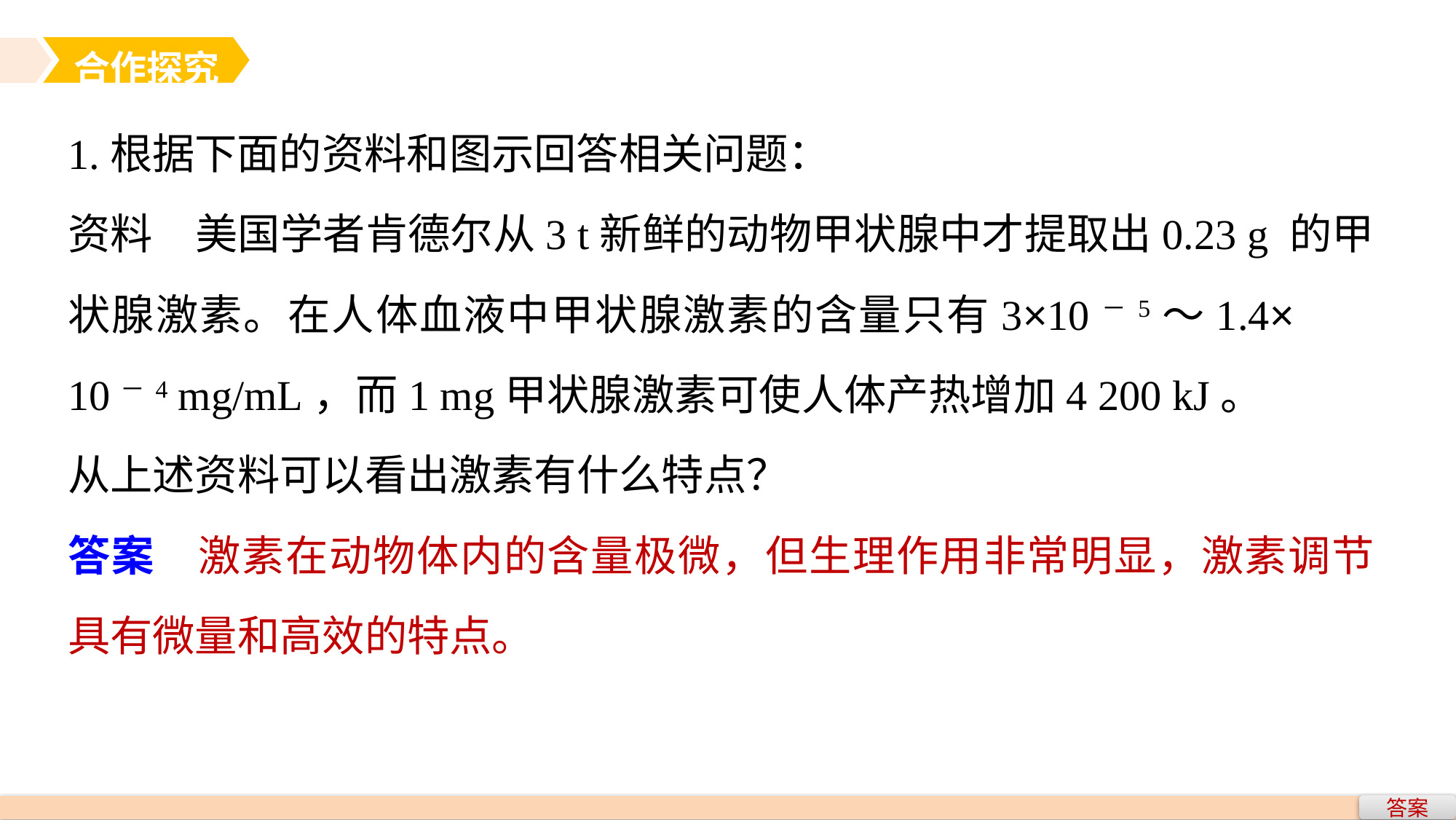

合作探究

1.根据下面的资料和图示回答相关问题：
资料　美国学者肯德尔从3 t新鲜的动物甲状腺中才提取出0.23 g 的甲状腺激素。在人体血液中甲状腺激素的含量只有3×10－5～1.4×       10－4 mg/mL，而1 mg甲状腺激素可使人体产热增加4 200 kJ。
从上述资料可以看出激素有什么特点？
答案　激素在动物体内的含量极微，但生理作用非常明显，激素调节具有微量和高效的特点。
答案